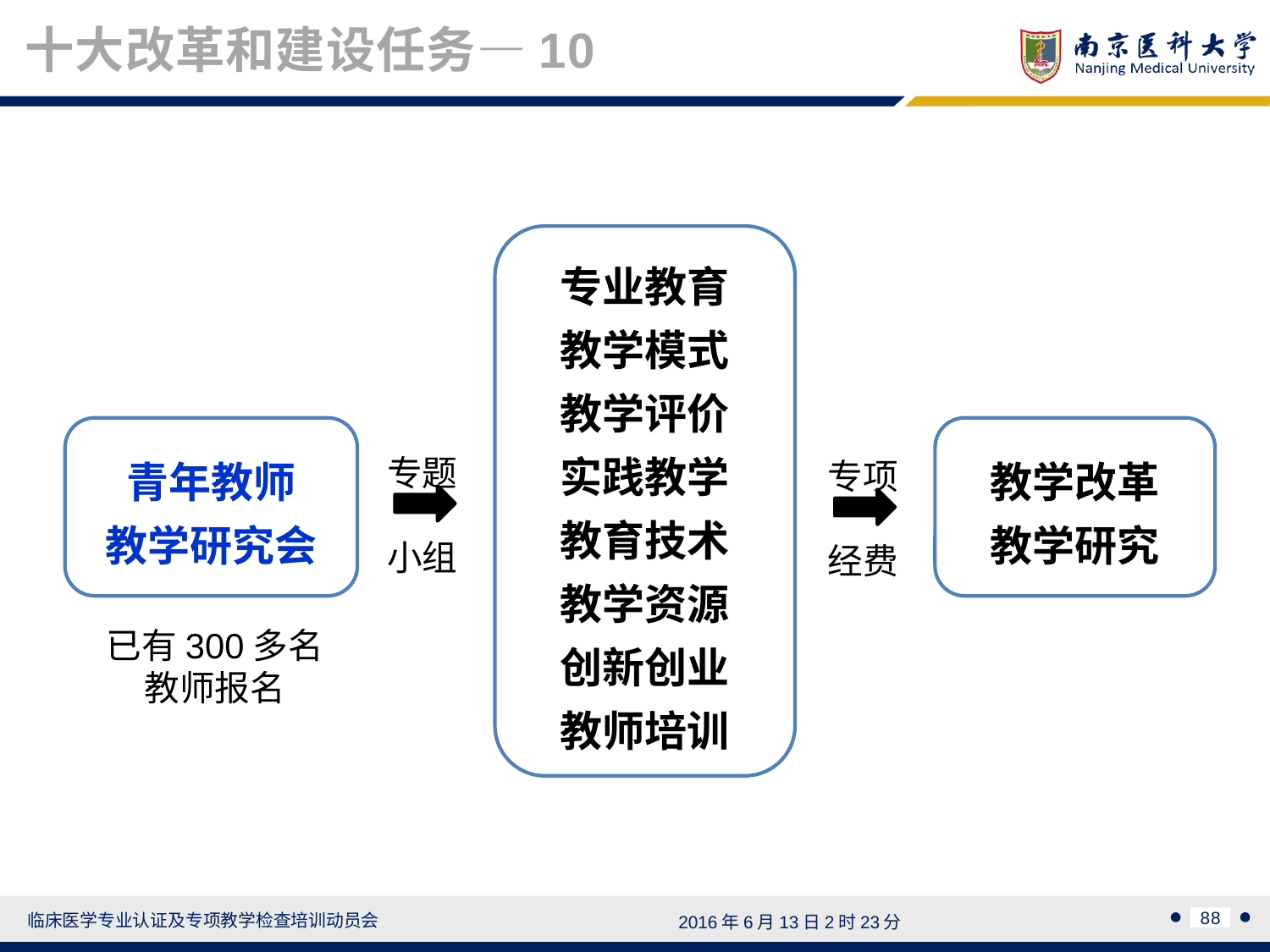

十大改革和建设任务—10
专业教育
教学模式
教学评价
实践教学
教育技术
教学资源
创新创业
教师培训
专题
小组
专项
经费
青年教师
教学研究会
教学改革
教学研究

已有300多名
教师报名